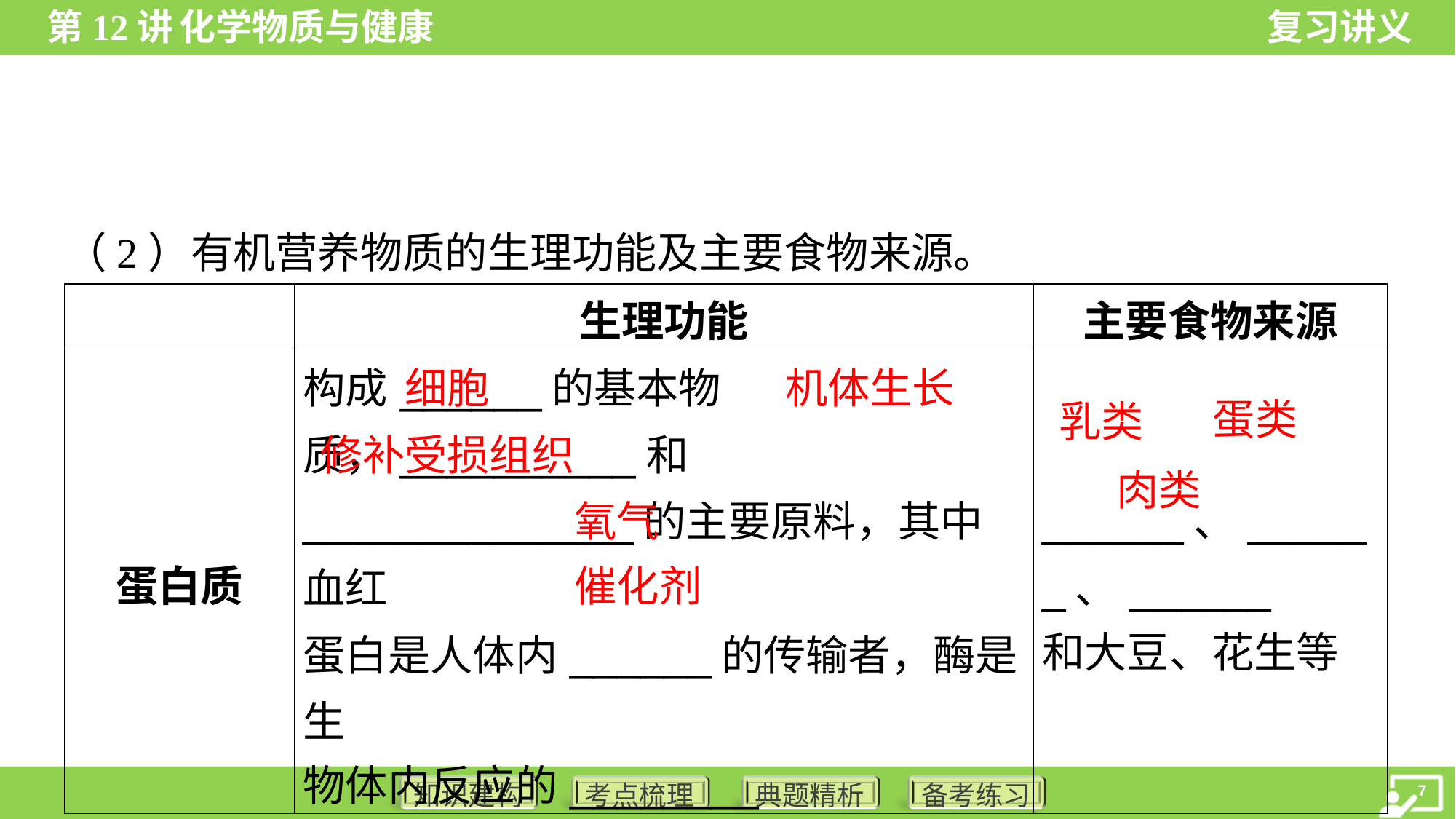

（2）有机营养物质的生理功能及主要食物来源。
|  | 生理功能 | 主要食物来源 |
| --- | --- | --- |
| 蛋白质 | 构成\_\_\_\_\_\_的基本物质，\_\_\_\_\_\_\_\_\_\_和 \_\_\_\_\_\_\_\_\_\_\_\_\_\_的主要原料，其中血红 蛋白是人体内\_\_\_\_\_\_的传输者，酶是生 物体内反应的\_\_\_\_\_\_\_\_ | \_\_\_\_\_\_、\_\_\_\_\_\_、\_\_\_\_\_\_ 和大豆、花生等 |
细胞
机体生长
蛋类
乳类
修补受损组织
肉类
氧气
催化剂